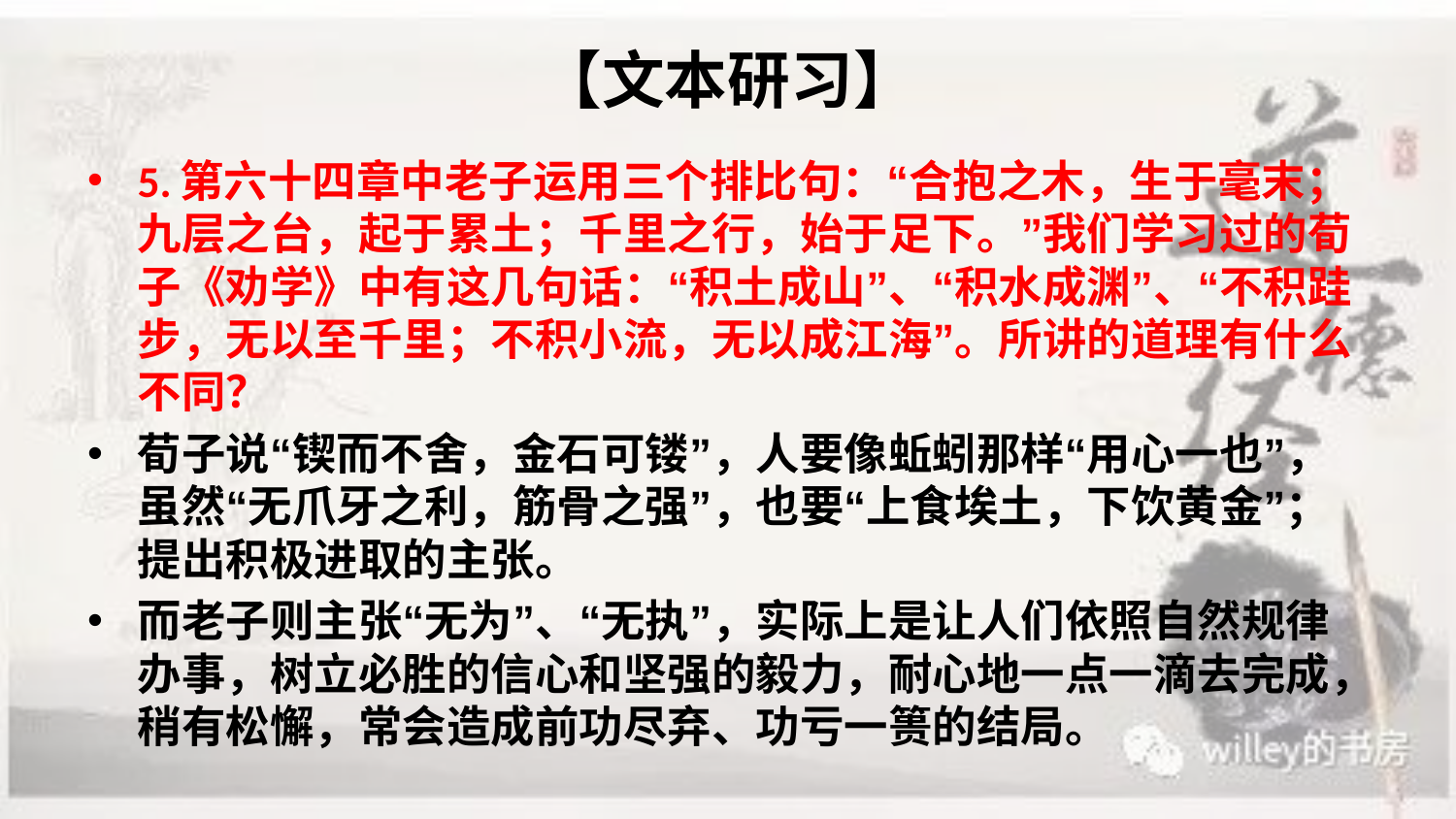

# 【文本研习】
5.第六十四章中老子运用三个排比句：“合抱之木，生于毫末；九层之台，起于累土；千里之行，始于足下。”我们学习过的荀子《劝学》中有这几句话：“积土成山”、“积水成渊”、“不积跬步，无以至千里；不积小流，无以成江海”。所讲的道理有什么不同？
荀子说“锲而不舍，金石可镂”，人要像蚯蚓那样“用心一也”，虽然“无爪牙之利，筋骨之强”，也要“上食埃土，下饮黄金”；提出积极进取的主张。
而老子则主张“无为”、“无执”，实际上是让人们依照自然规律办事，树立必胜的信心和坚强的毅力，耐心地一点一滴去完成，稍有松懈，常会造成前功尽弃、功亏一篑的结局。